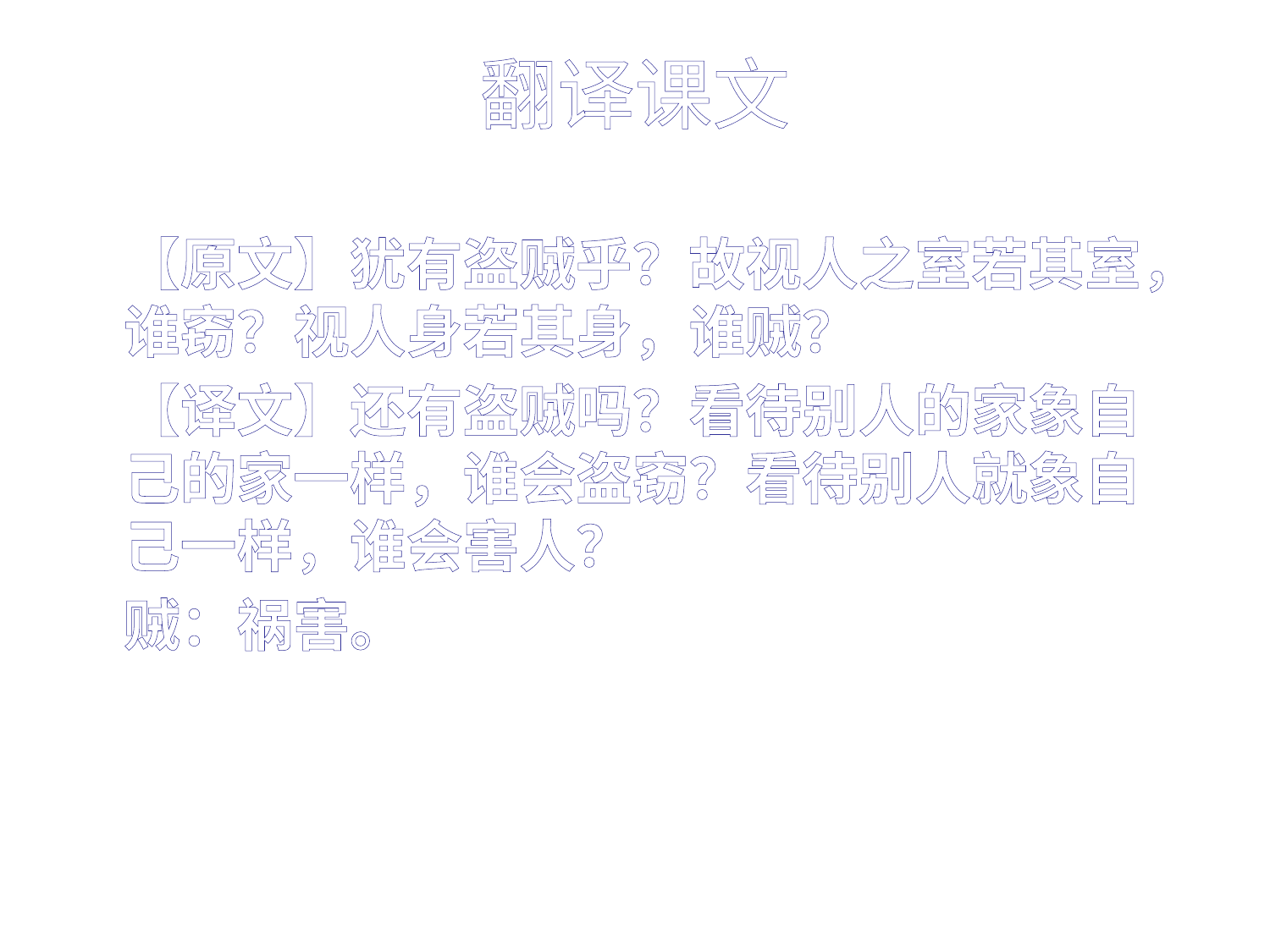

# 翻译课文
【原文】犹有盗贼乎？故视人之室若其室，谁窃？视人身若其身，谁贼？
【译文】还有盗贼吗？看待别人的家象自己的家一样，谁会盗窃？看待别人就象自己一样，谁会害人？
贼：祸害。